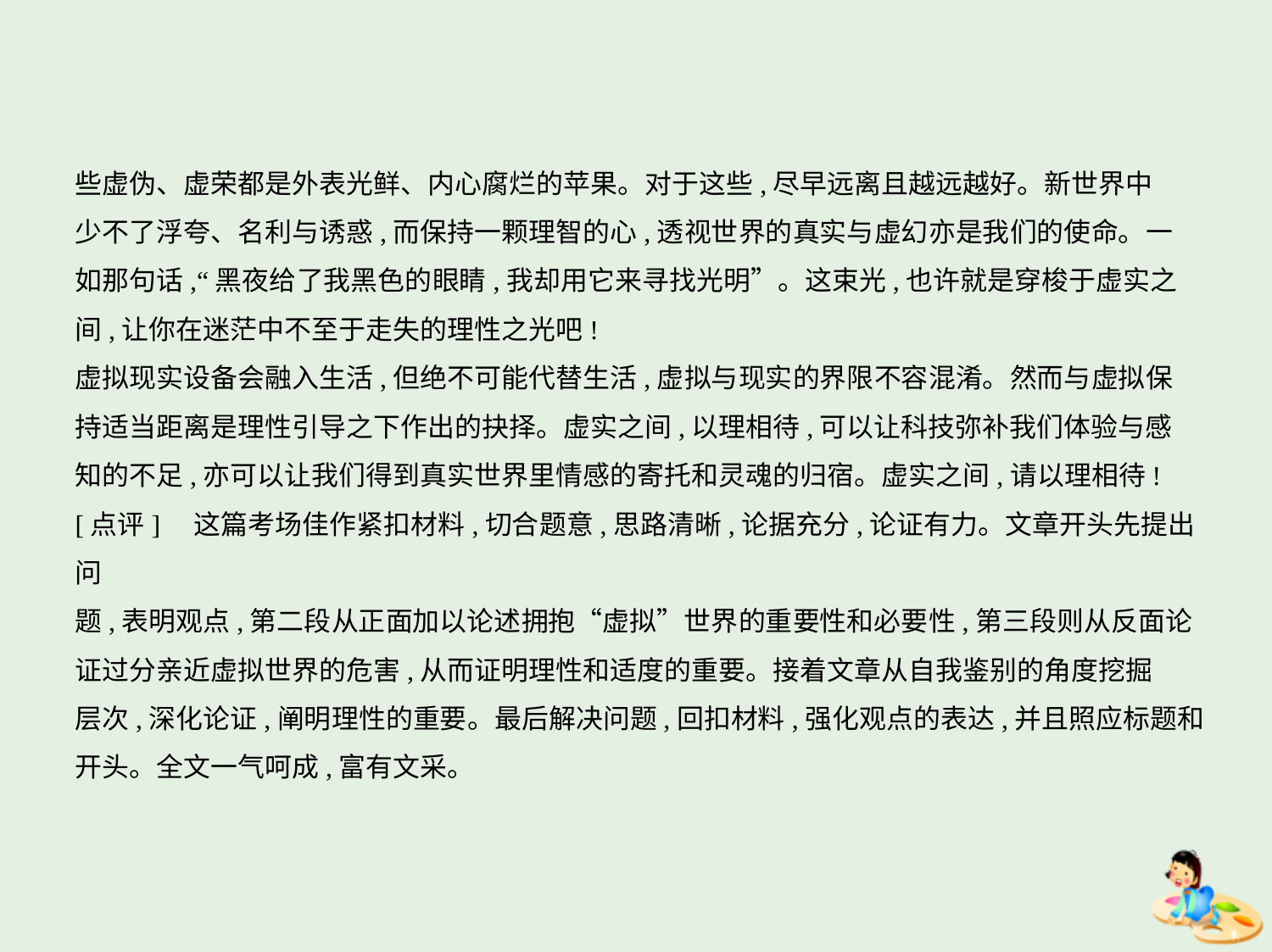

些虚伪、虚荣都是外表光鲜、内心腐烂的苹果。对于这些,尽早远离且越远越好。新世界中
少不了浮夸、名利与诱惑,而保持一颗理智的心,透视世界的真实与虚幻亦是我们的使命。一
如那句话,“黑夜给了我黑色的眼睛,我却用它来寻找光明”。这束光,也许就是穿梭于虚实之
间,让你在迷茫中不至于走失的理性之光吧!
虚拟现实设备会融入生活,但绝不可能代替生活,虚拟与现实的界限不容混淆。然而与虚拟保
持适当距离是理性引导之下作出的抉择。虚实之间,以理相待,可以让科技弥补我们体验与感
知的不足,亦可以让我们得到真实世界里情感的寄托和灵魂的归宿。虚实之间,请以理相待!
[点评]　这篇考场佳作紧扣材料,切合题意,思路清晰,论据充分,论证有力。文章开头先提出问
题,表明观点,第二段从正面加以论述拥抱“虚拟”世界的重要性和必要性,第三段则从反面论
证过分亲近虚拟世界的危害,从而证明理性和适度的重要。接着文章从自我鉴别的角度挖掘
层次,深化论证,阐明理性的重要。最后解决问题,回扣材料,强化观点的表达,并且照应标题和
开头。全文一气呵成,富有文采。